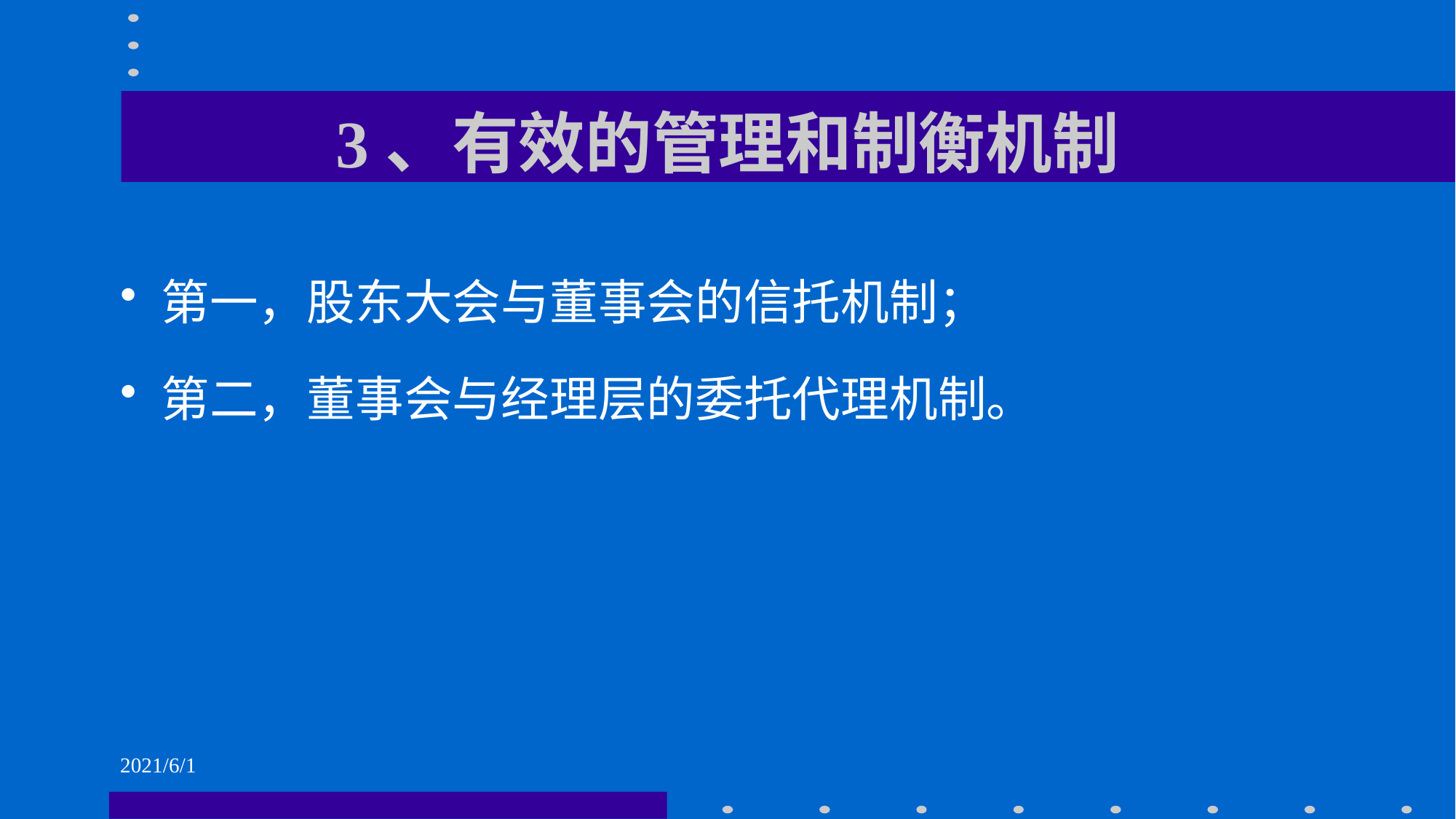

# 3、有效的管理和制衡机制
第一，股东大会与董事会的信托机制；
第二，董事会与经理层的委托代理机制。
2021/6/1